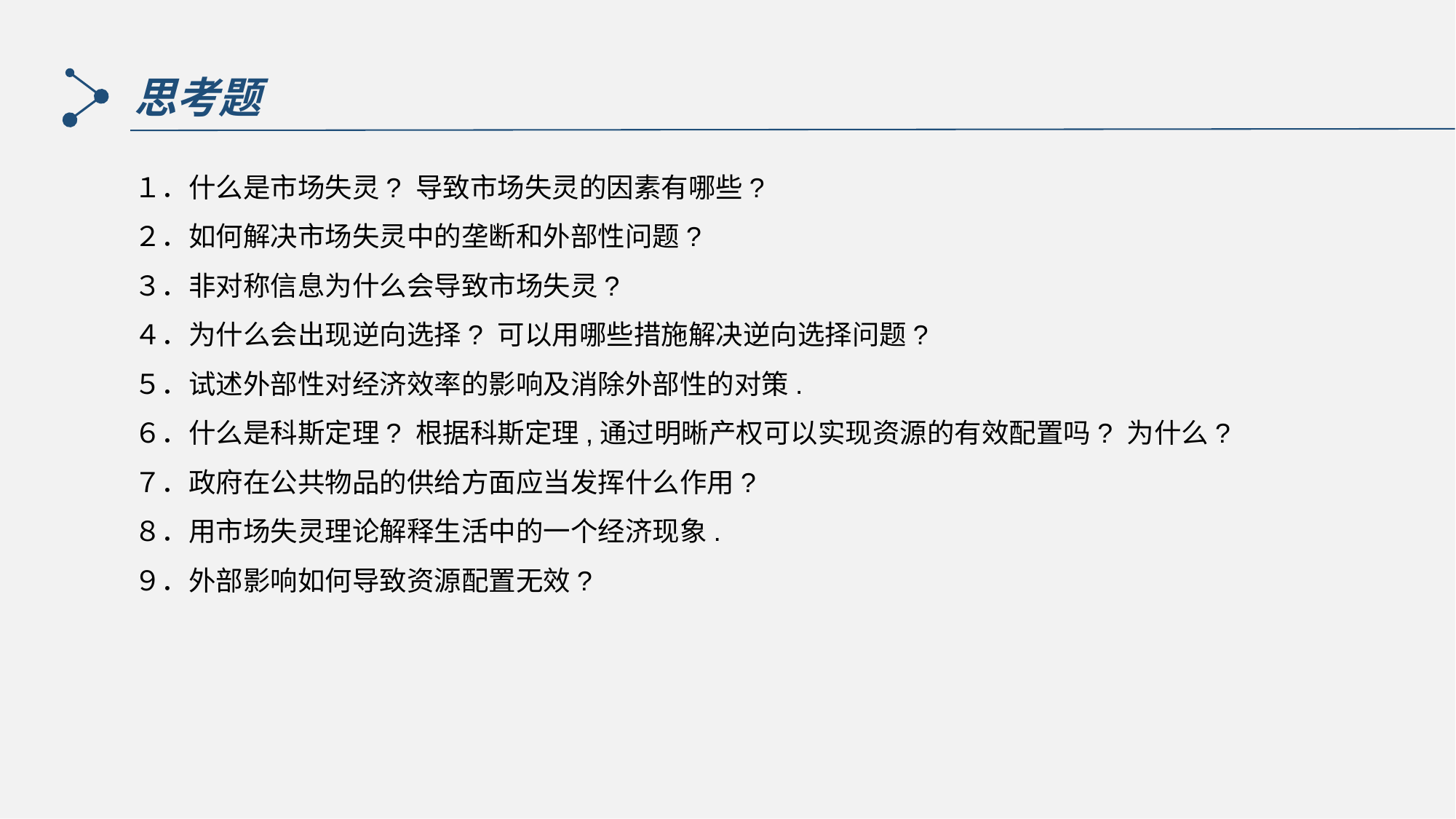

思考题
１．什么是市场失灵? 导致市场失灵的因素有哪些?
２．如何解决市场失灵中的垄断和外部性问题?
３．非对称信息为什么会导致市场失灵?
４．为什么会出现逆向选择? 可以用哪些措施解决逆向选择问题?
５．试述外部性对经济效率的影响及消除外部性的对策.
６．什么是科斯定理? 根据科斯定理,通过明晰产权可以实现资源的有效配置吗? 为什么?
７．政府在公共物品的供给方面应当发挥什么作用?
８．用市场失灵理论解释生活中的一个经济现象.
９．外部影响如何导致资源配置无效?